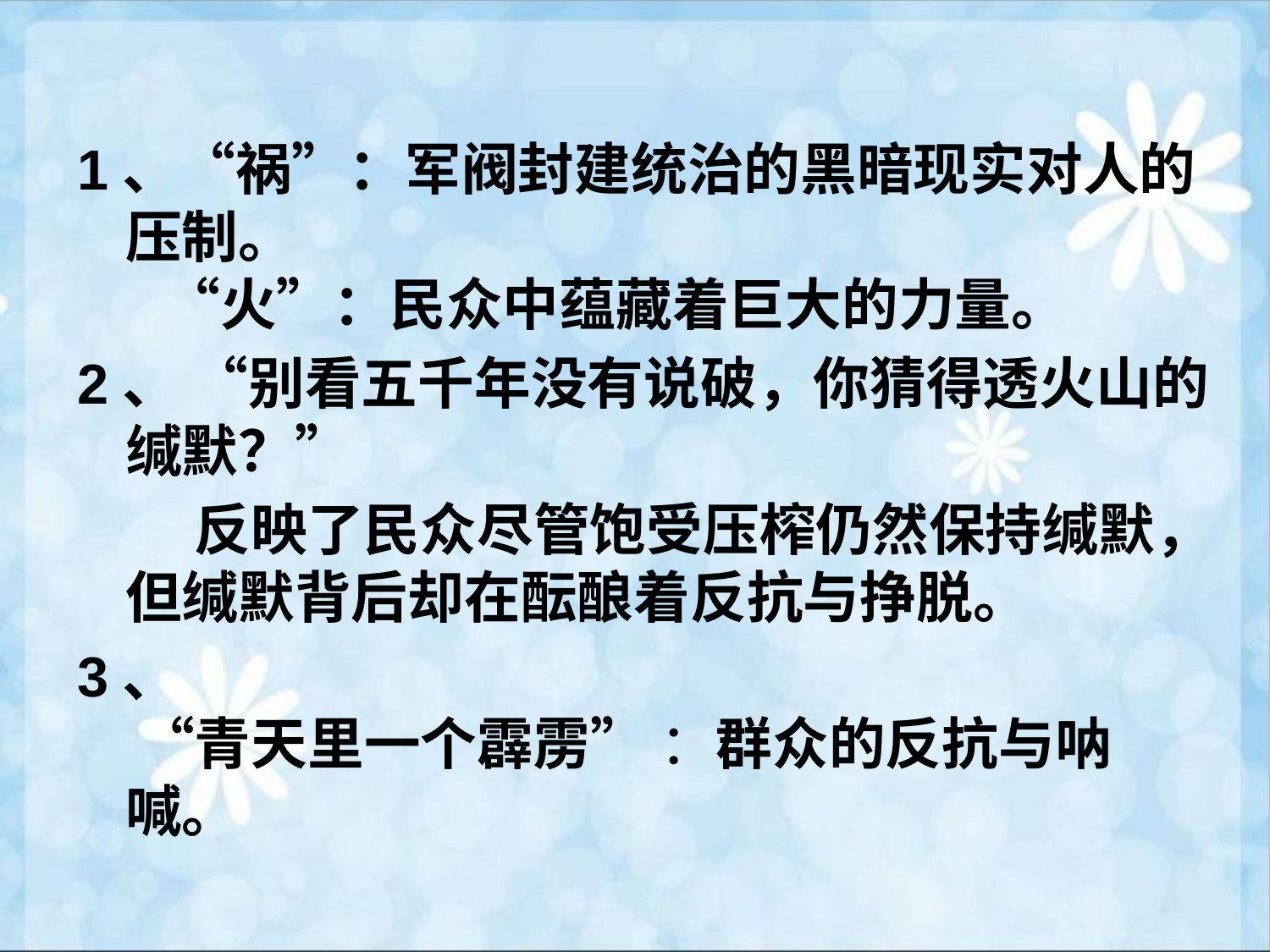

1、“祸”：军阀封建统治的黑暗现实对人的压制。
   “火”：民众中蕴藏着巨大的力量。
2、 “别看五千年没有说破，你猜得透火山的缄默？”
        反映了民众尽管饱受压榨仍然保持缄默，但缄默背后却在酝酿着反抗与挣脱。
3、
 “青天里一个霹雳” ：群众的反抗与呐喊。